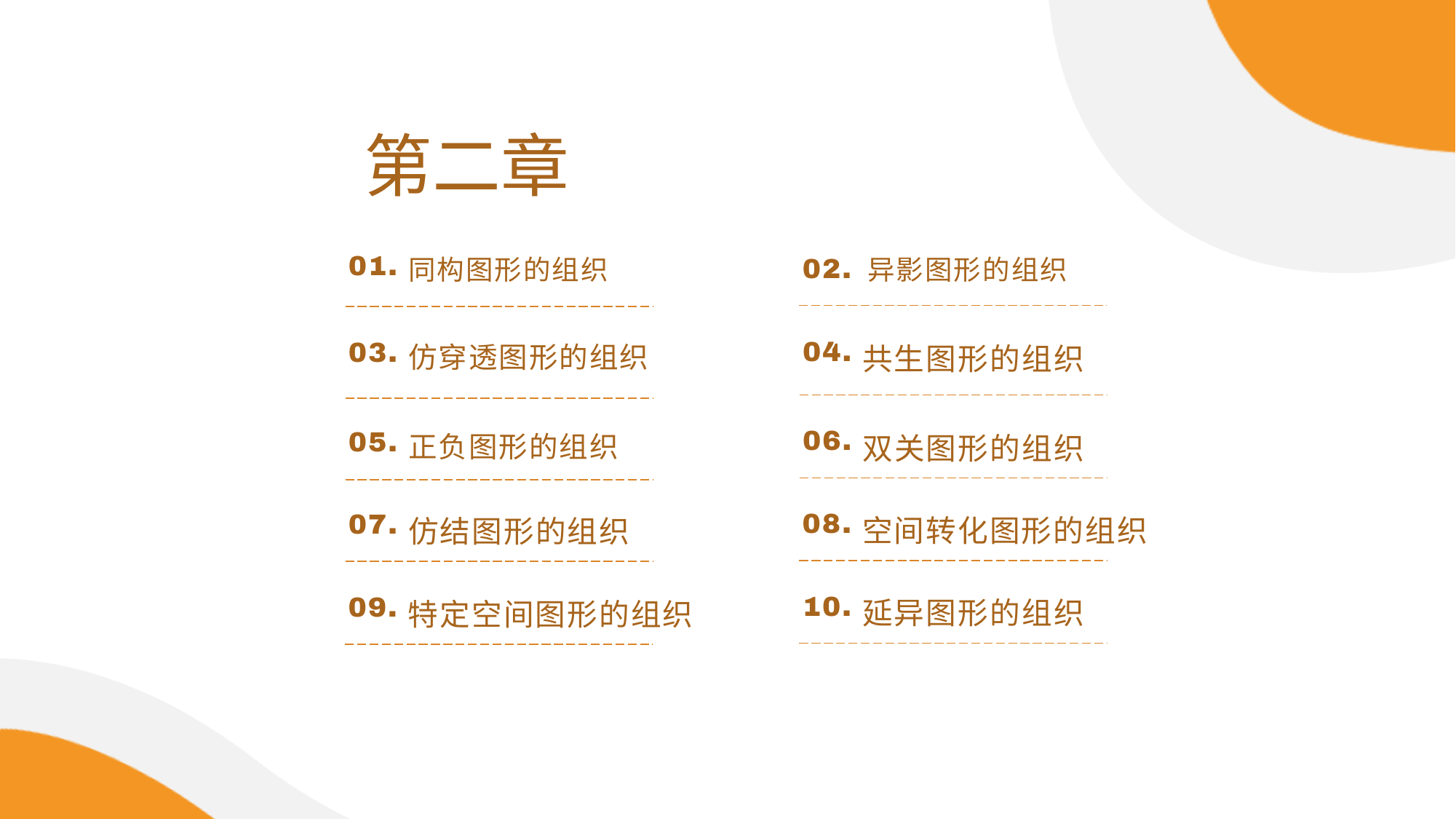

第二章
异影图形的组织
同构图形的组织
01.
02.
共生图形的组织
仿穿透图形的组织
04.
03.
正负图形的组织
05.
双关图形的组织
06.
空间转化图形的组织
仿结图形的组织
08.
07.
延异图形的组织
特定空间图形的组织
10.
09.